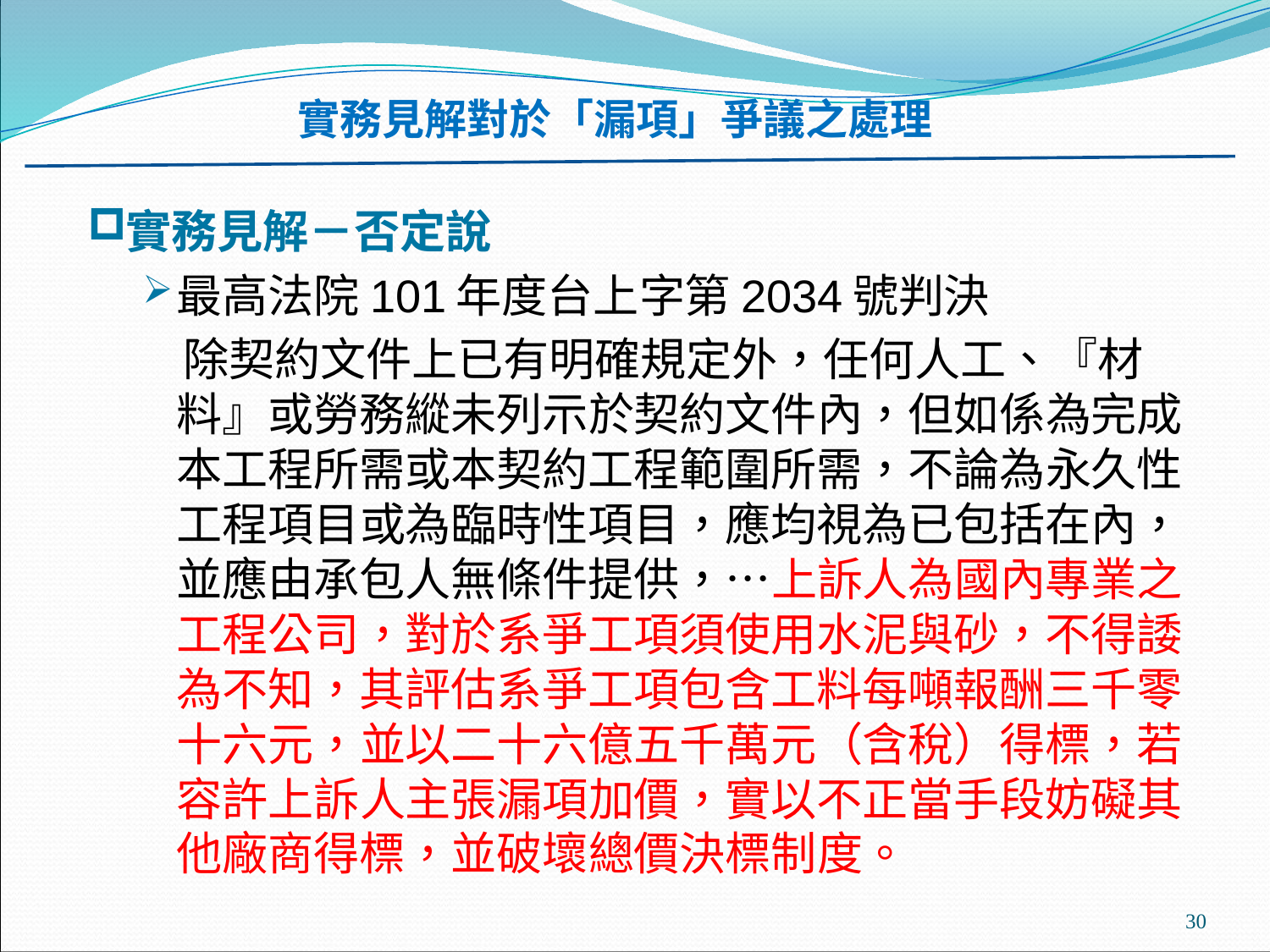

實務見解對於「漏項」爭議之處理
#
實務見解－否定說
最高法院101年度台上字第2034號判決
   除契約文件上已有明確規定外，任何人工、『材料』或勞務縱未列示於契約文件內，但如係為完成本工程所需或本契約工程範圍所需，不論為永久性工程項目或為臨時性項目，應均視為已包括在內，並應由承包人無條件提供，…上訴人為國內專業之工程公司，對於系爭工項須使用水泥與砂，不得諉為不知，其評估系爭工項包含工料每噸報酬三千零十六元，並以二十六億五千萬元（含稅）得標，若容許上訴人主張漏項加價，實以不正當手段妨礙其他廠商得標，並破壞總價決標制度。
30